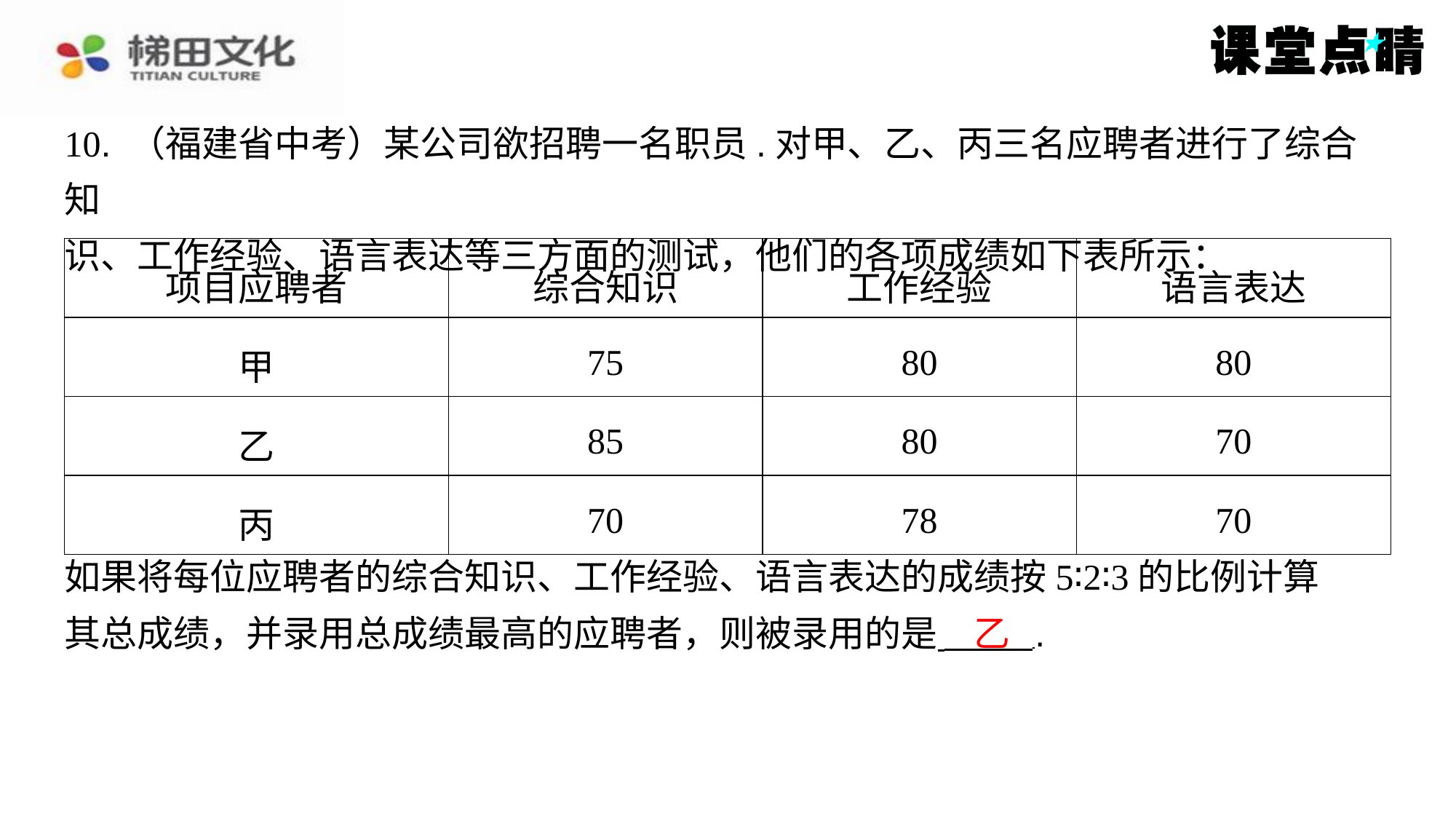

10. （福建省中考）某公司欲招聘一名职员.对甲、乙、丙三名应聘者进行了综合知
识、工作经验、语言表达等三方面的测试，他们的各项成绩如下表所示：
| 项目应聘者 | 综合知识 | 工作经验 | 语言表达 |
| --- | --- | --- | --- |
| 甲 | 75 | 80 | 80 |
| 乙 | 85 | 80 | 70 |
| 丙 | 70 | 78 | 70 |
如果将每位应聘者的综合知识、工作经验、语言表达的成绩按5∶2∶3的比例计算
其总成绩，并录用总成绩最高的应聘者，则被录用的是               ⁠.
乙